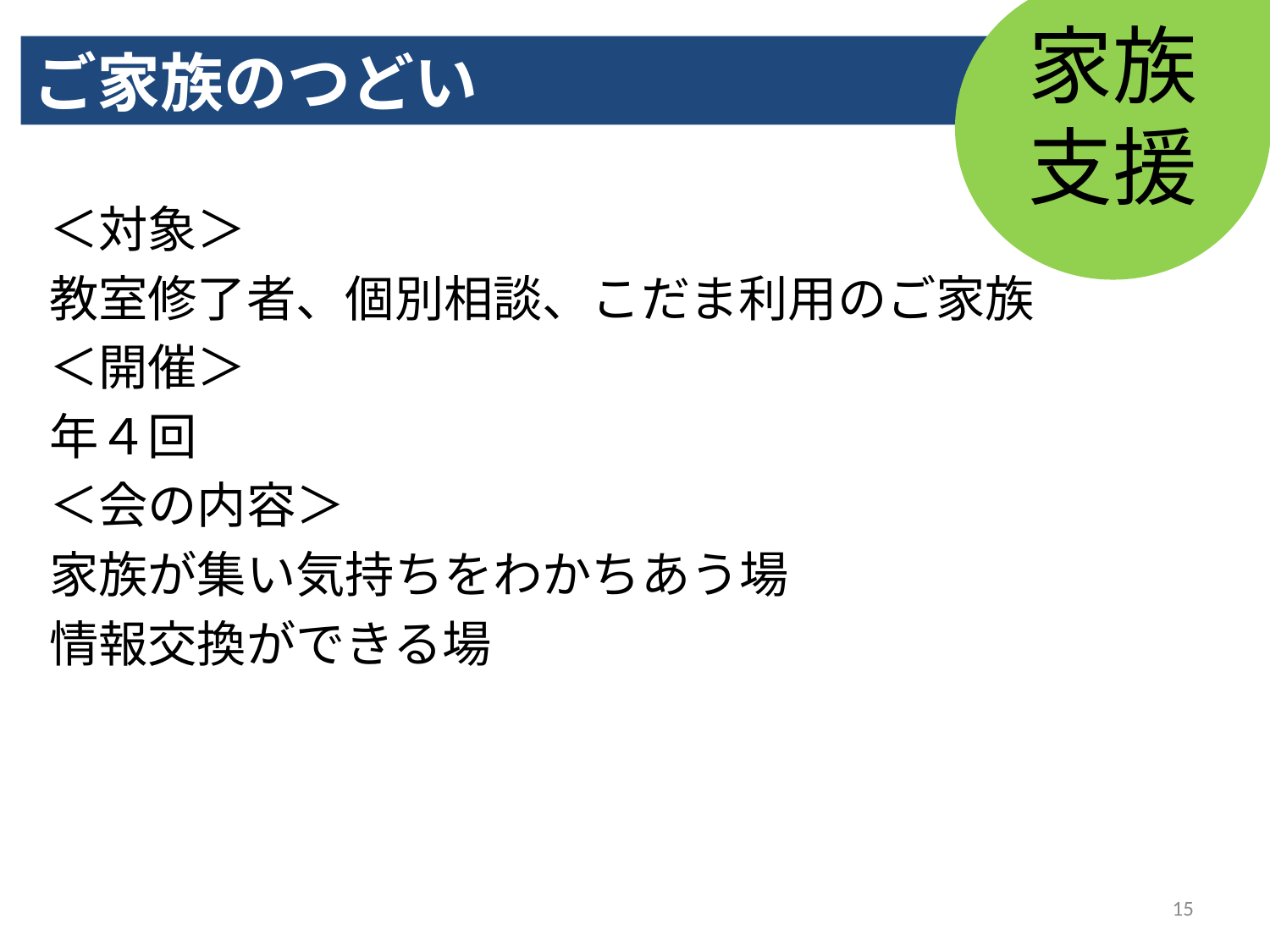

家族
支援
ご家族のつどい

＜対象＞
教室修了者、個別相談、こだま利用のご家族
＜開催＞
年４回
＜会の内容＞
家族が集い気持ちをわかちあう場
情報交換ができる場

15